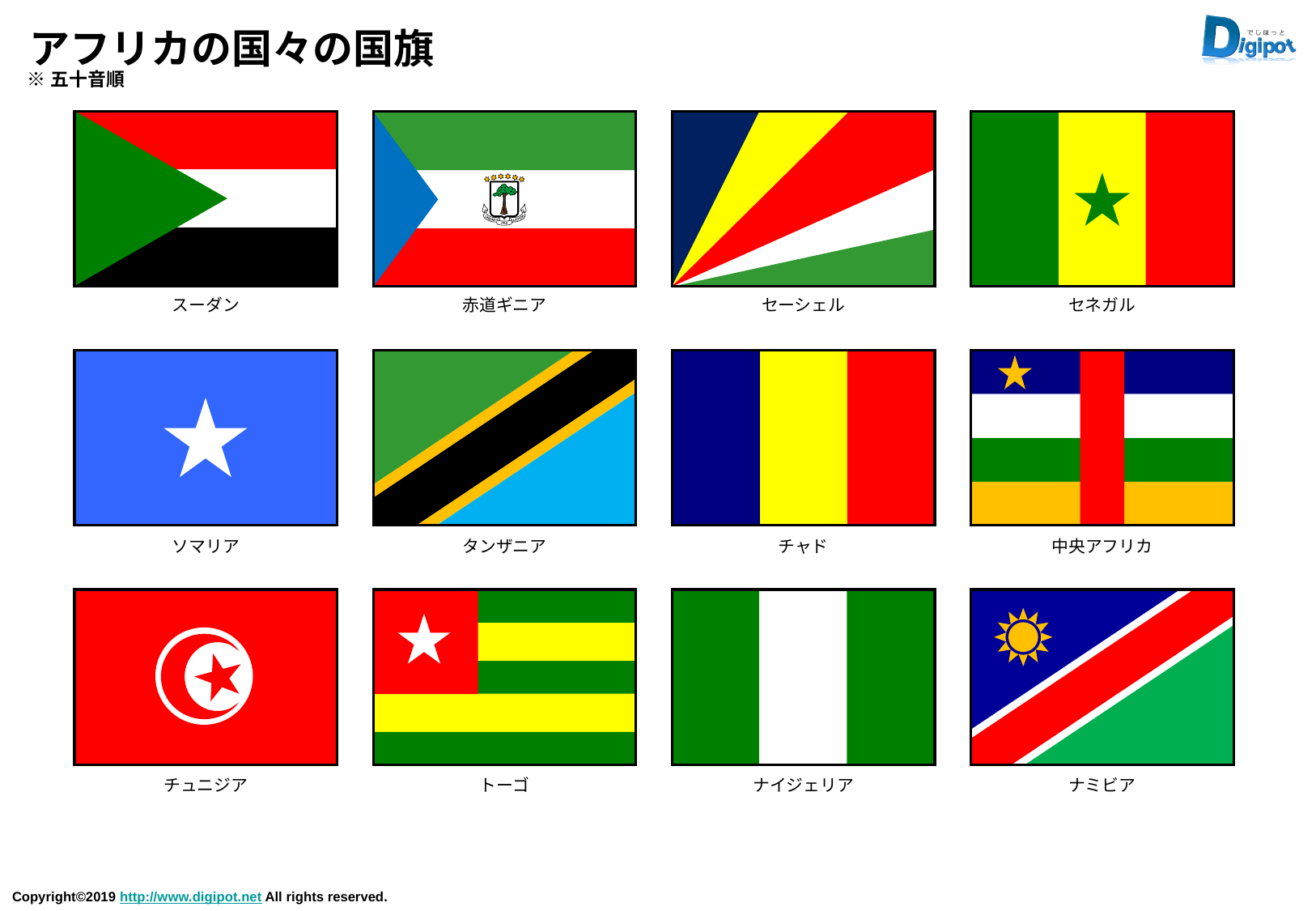

# アフリカの国々の国旗
※五十音順

スーダン
赤道ギニア
セーシェル
セネガル

ソマリア
タンザニア
チャド
中央アフリカ

チュニジア
トーゴ
ナイジェリア
ナミビア